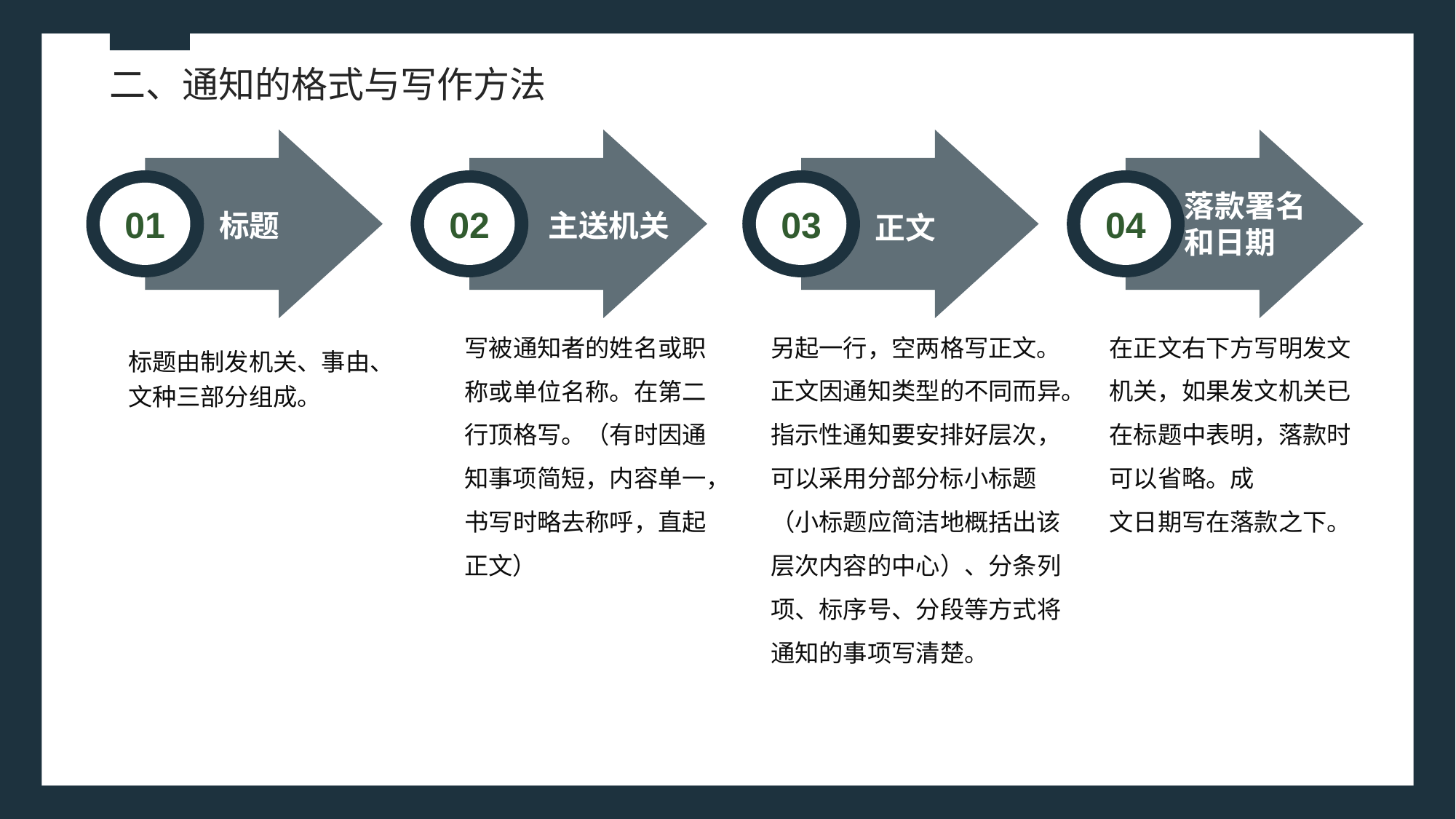

二、通知的格式与写作方法

01
02
03
04
落款署名和日期
标题
主送机关
正文
另起一行，空两格写正文。正文因通知类型的不同而异。指示性通知要安排好层次，可以采用分部分标小标题（小标题应简洁地概括出该层次内容的中心）、分条列项、标序号、分段等方式将通知的事项写清楚。
在正文右下方写明发文机关，如果发文机关已在标题中表明，落款时可以省略。成
文日期写在落款之下。
写被通知者的姓名或职称或单位名称。在第二行顶格写。（有时因通知事项简短，内容单一，书写时略去称呼，直起正文）
标题由制发机关、事由、文种三部分组成。